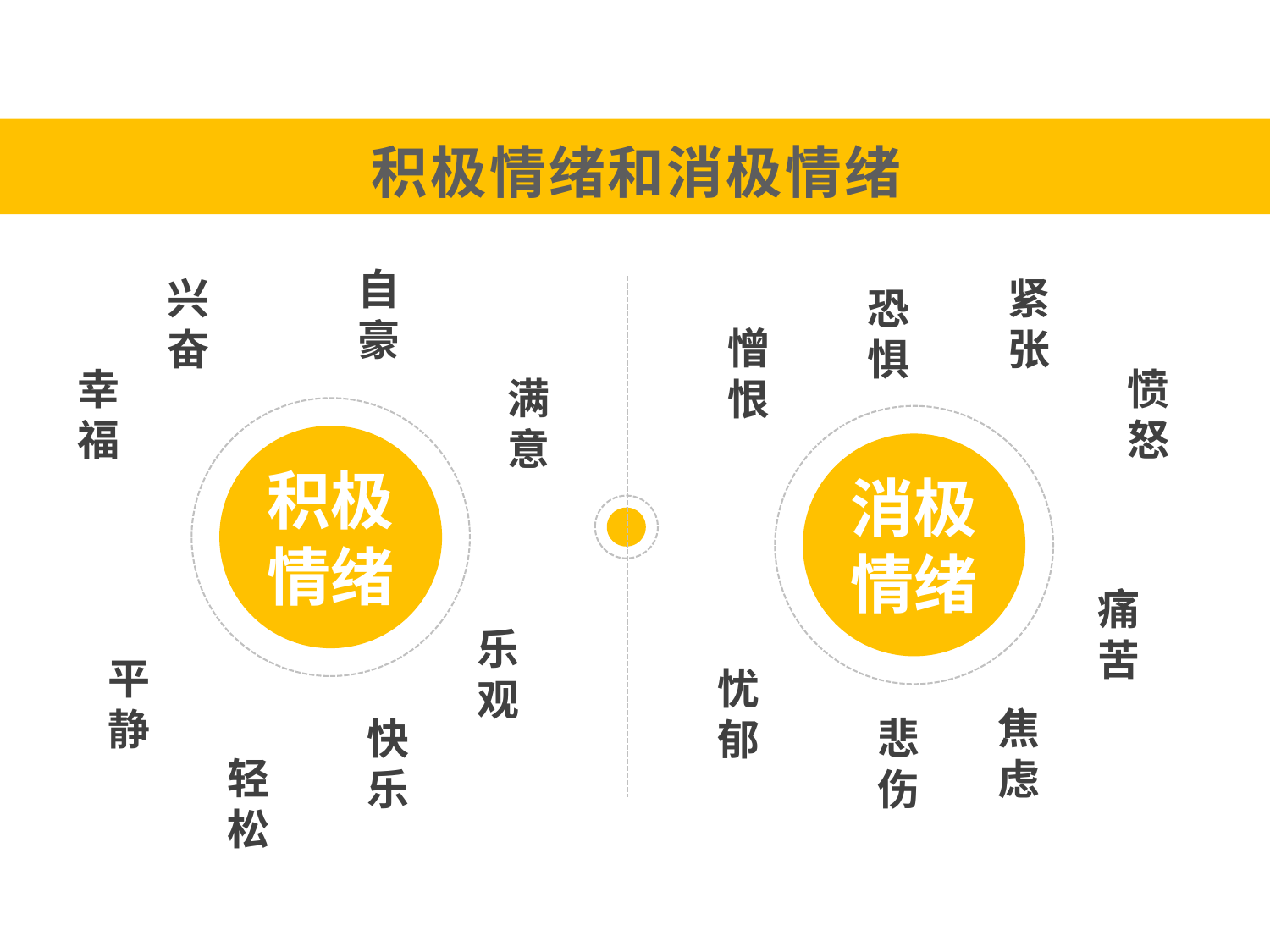

积极情绪和消极情绪
自豪
兴奋
紧张

恐惧
憎恨
幸福
愤怒
满意

积极情绪
消极情绪
痛苦
乐观
平静
忧郁
焦虑
快乐
悲伤
轻松